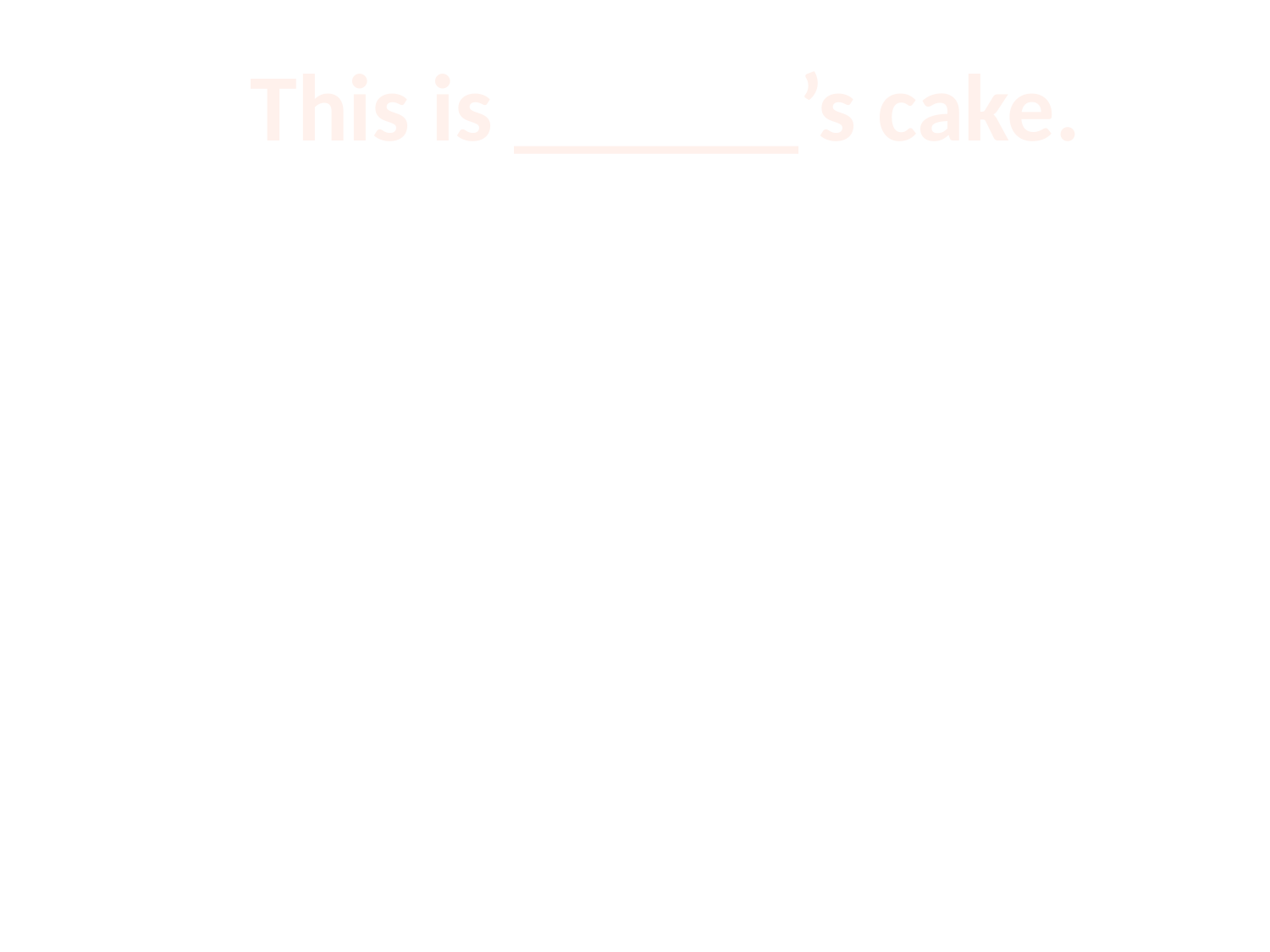

This is ______’s cake.

请在此键入您自己的内容
请在此键入您自己的内容
This is ______’s cake.